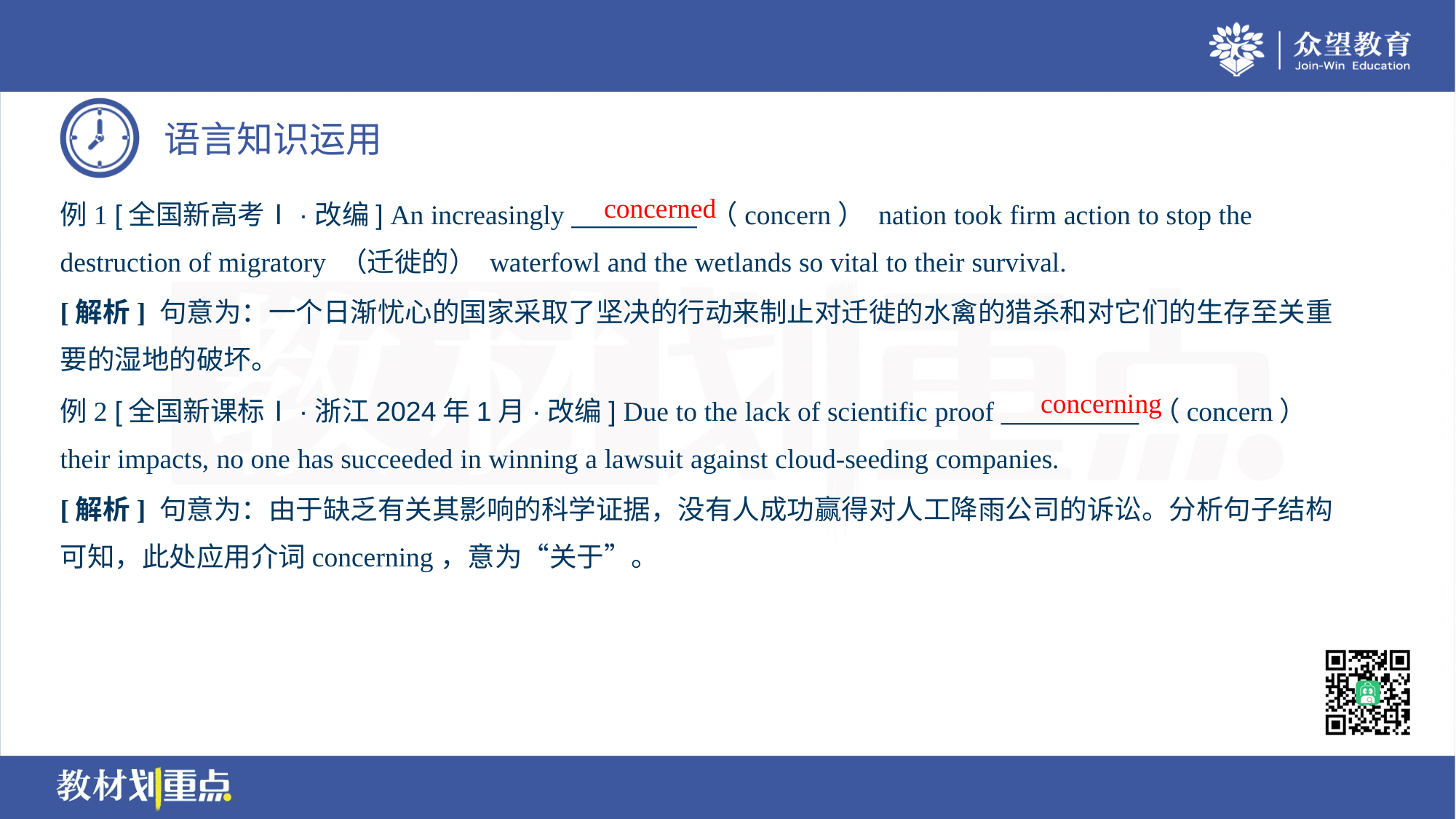

concerned
例1 [全国新高考Ⅰ·改编] An increasingly __________ （concern） nation took firm action to stop the
destruction of migratory （迁徙的） waterfowl and the wetlands so vital to their survival.
[解析] 句意为：一个日渐忧心的国家采取了坚决的行动来制止对迁徙的水禽的猎杀和对它们的生存至关重
要的湿地的破坏。
concerning
例2 [全国新课标Ⅰ·浙江2024年1月·改编] Due to the lack of scientific proof ___________ （concern）
their impacts, no one has succeeded in winning a lawsuit against cloud-seeding companies.
[解析] 句意为：由于缺乏有关其影响的科学证据，没有人成功赢得对人工降雨公司的诉讼。分析句子结构
可知，此处应用介词concerning，意为“关于”。